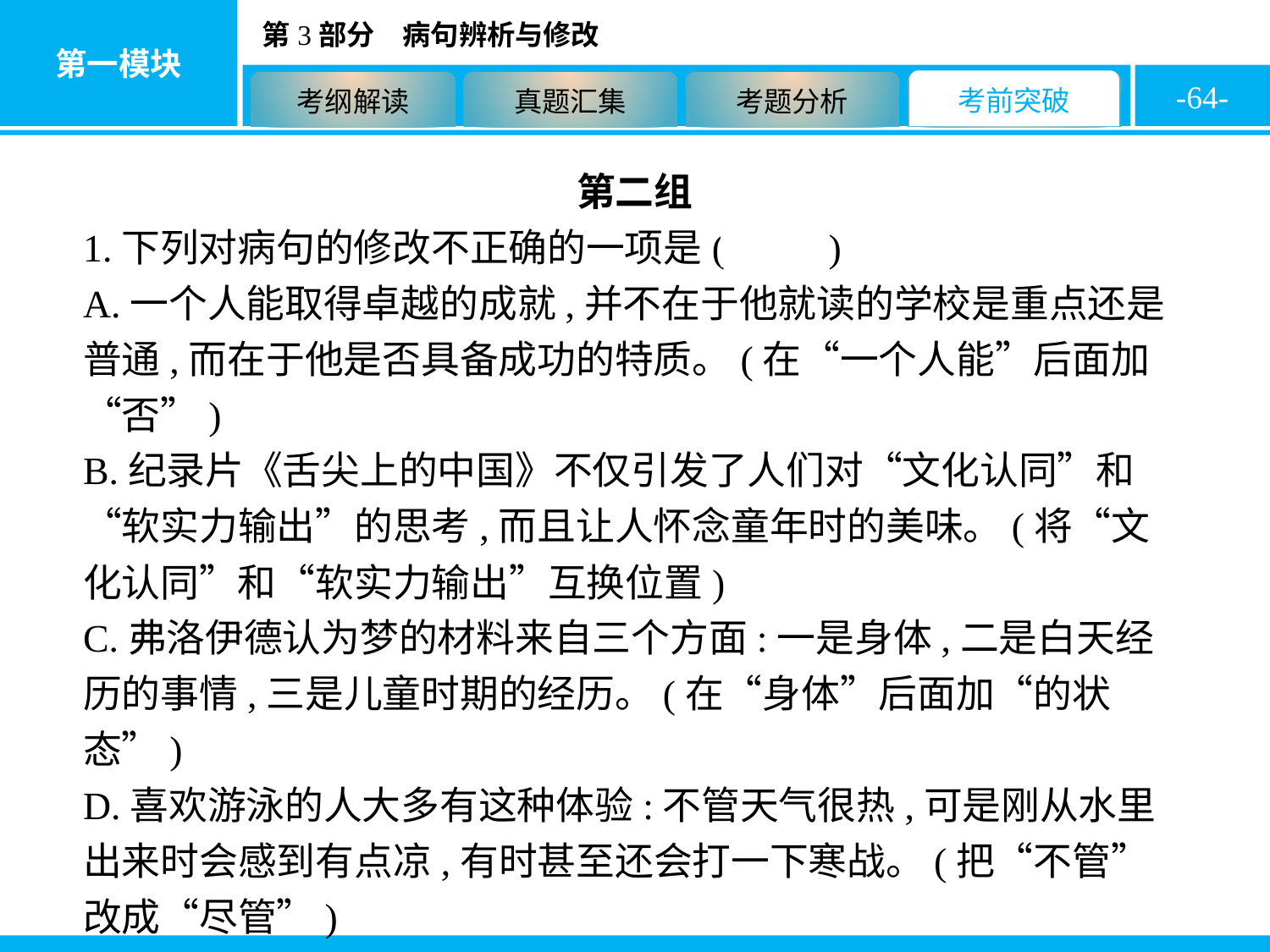

-64-
第二组
1.下列对病句的修改不正确的一项是(    B    )
A.一个人能取得卓越的成就,并不在于他就读的学校是重点还是普通,而在于他是否具备成功的特质。(在“一个人能”后面加“否”)
B.纪录片《舌尖上的中国》不仅引发了人们对“文化认同”和“软实力输出”的思考,而且让人怀念童年时的美味。(将“文化认同”和“软实力输出”互换位置)
C.弗洛伊德认为梦的材料来自三个方面:一是身体,二是白天经历的事情,三是儿童时期的经历。(在“身体”后面加“的状态”)
D.喜欢游泳的人大多有这种体验:不管天气很热,可是刚从水里出来时会感到有点凉,有时甚至还会打一下寒战。(把“不管”改成“尽管”)